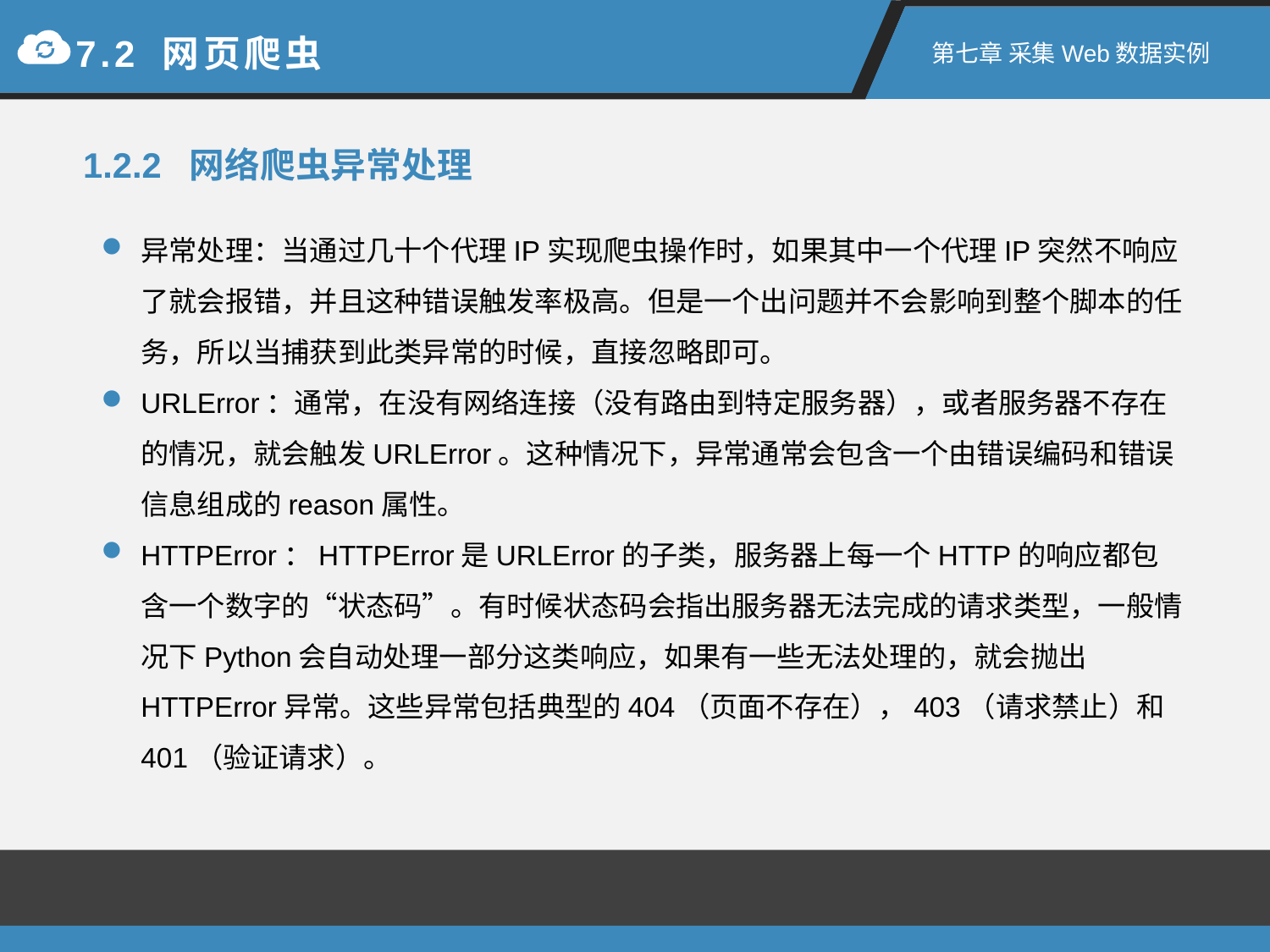

7.2 网页爬虫

第七章 采集Web数据实例
1.2.2  网络爬虫异常处理

异常处理：当通过几十个代理IP实现爬虫操作时，如果其中一个代理IP突然不响应了就会报错，并且这种错误触发率极高。但是一个出问题并不会影响到整个脚本的任务，所以当捕获到此类异常的时候，直接忽略即可。
URLError：通常，在没有网络连接（没有路由到特定服务器），或者服务器不存在的情况，就会触发URLError。这种情况下，异常通常会包含一个由错误编码和错误信息组成的reason属性。
HTTPError：HTTPError是URLError的子类，服务器上每一个HTTP的响应都包含一个数字的“状态码”。有时候状态码会指出服务器无法完成的请求类型，一般情况下Python会自动处理一部分这类响应，如果有一些无法处理的，就会抛出HTTPError异常。这些异常包括典型的404（页面不存在），403（请求禁止）和401（验证请求）。